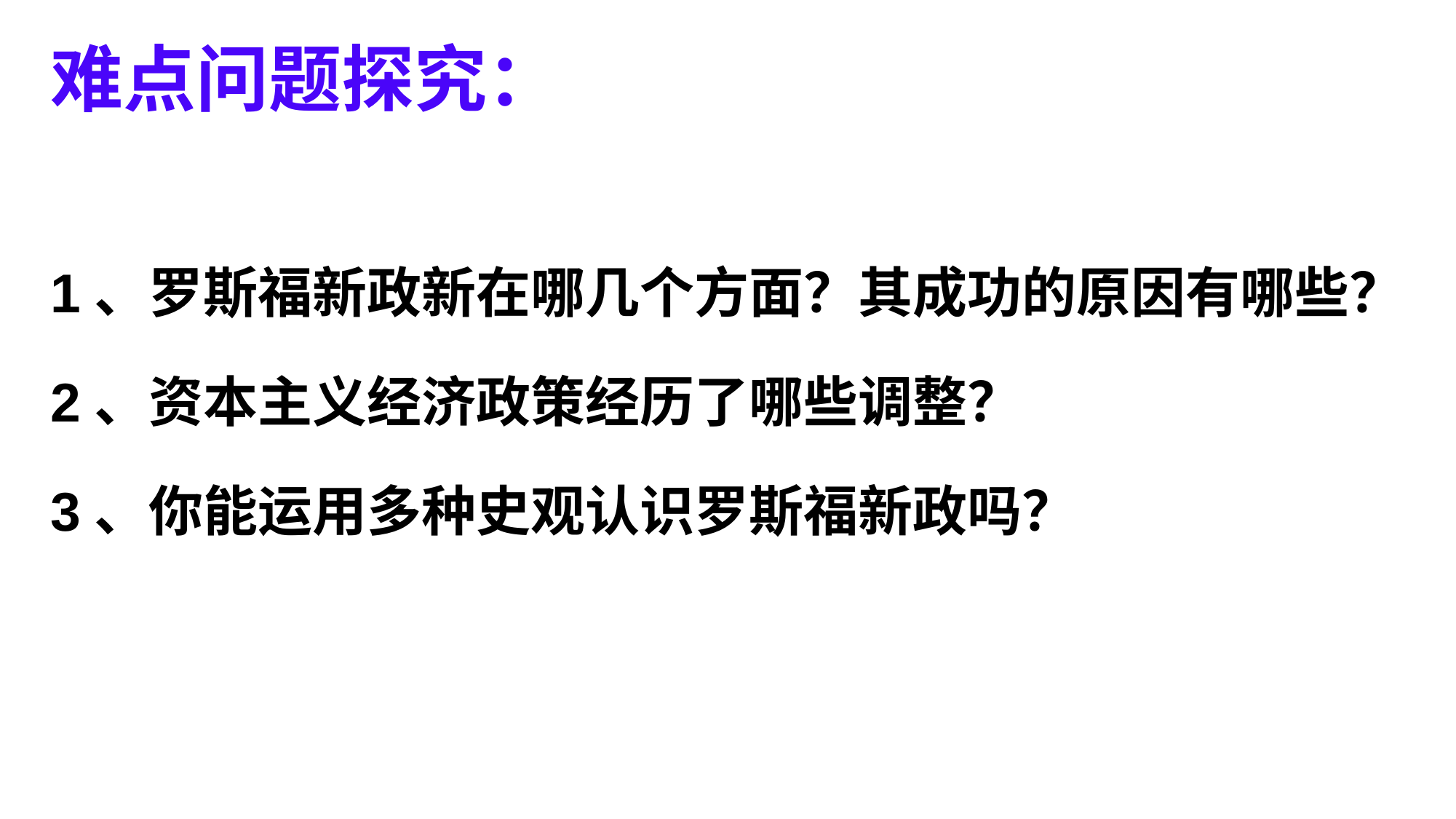

难点问题探究：
1、罗斯福新政新在哪几个方面？其成功的原因有哪些？
2、资本主义经济政策经历了哪些调整？
3、你能运用多种史观认识罗斯福新政吗？